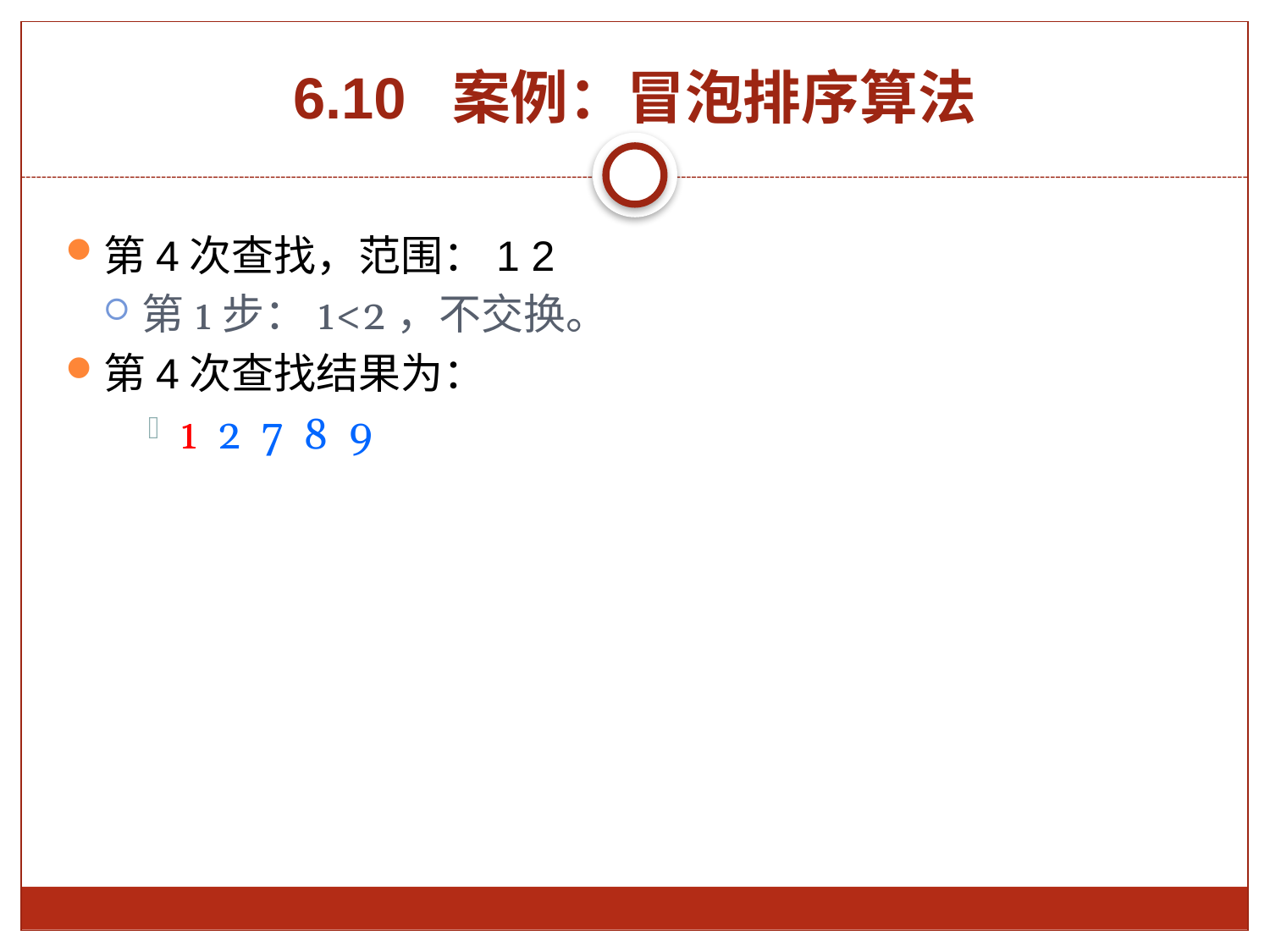

# 6.10  案例：冒泡排序算法
第4次查找，范围：1 2
第1步：1<2，不交换。
第4次查找结果为：
1  2  7  8  9